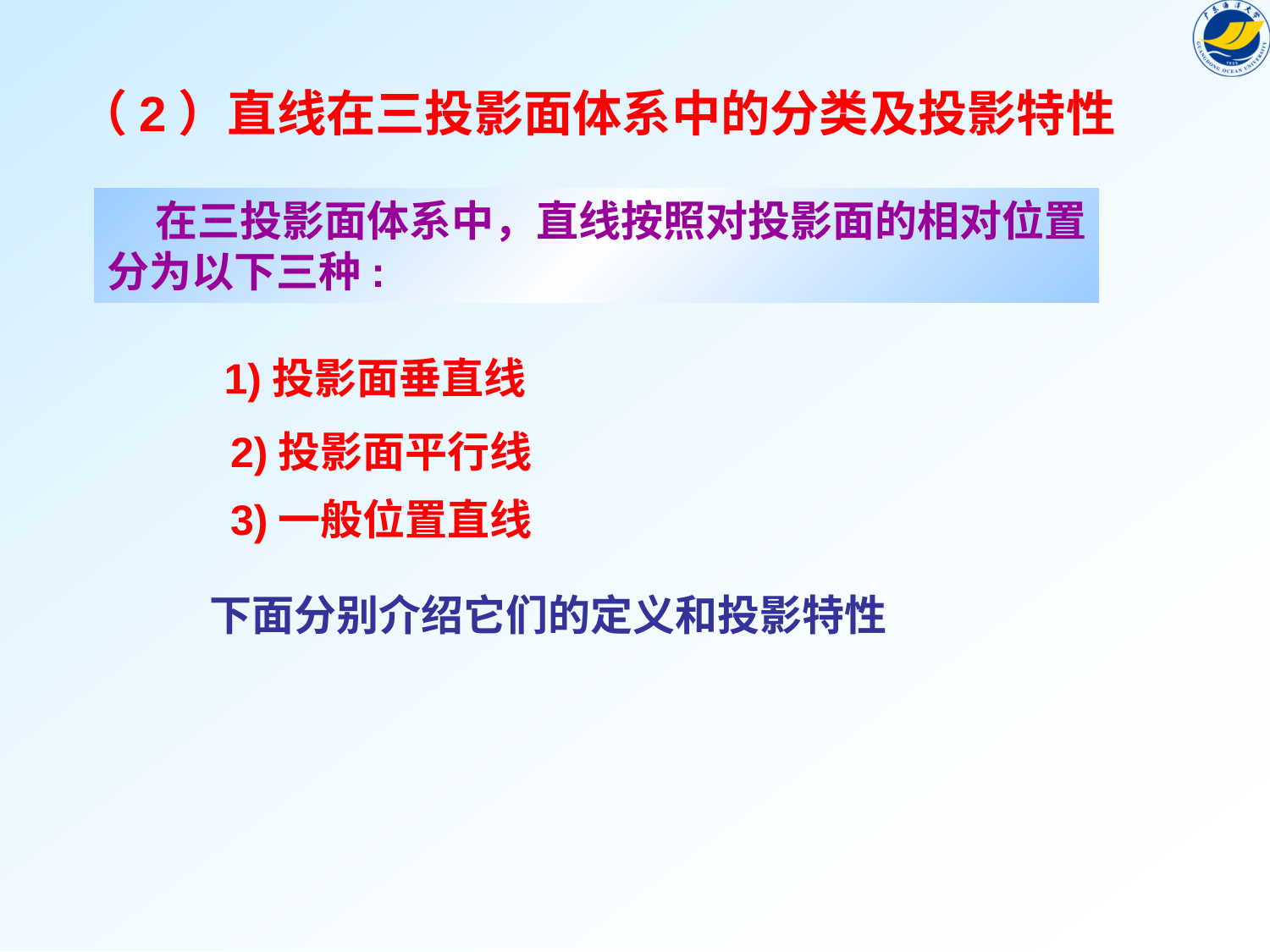

（2）直线在三投影面体系中的分类及投影特性
    在三投影面体系中，直线按照对投影面的相对位置
分为以下三种:
1)投影面垂直线
2)投影面平行线
3)一般位置直线
下面分别介绍它们的定义和投影特性